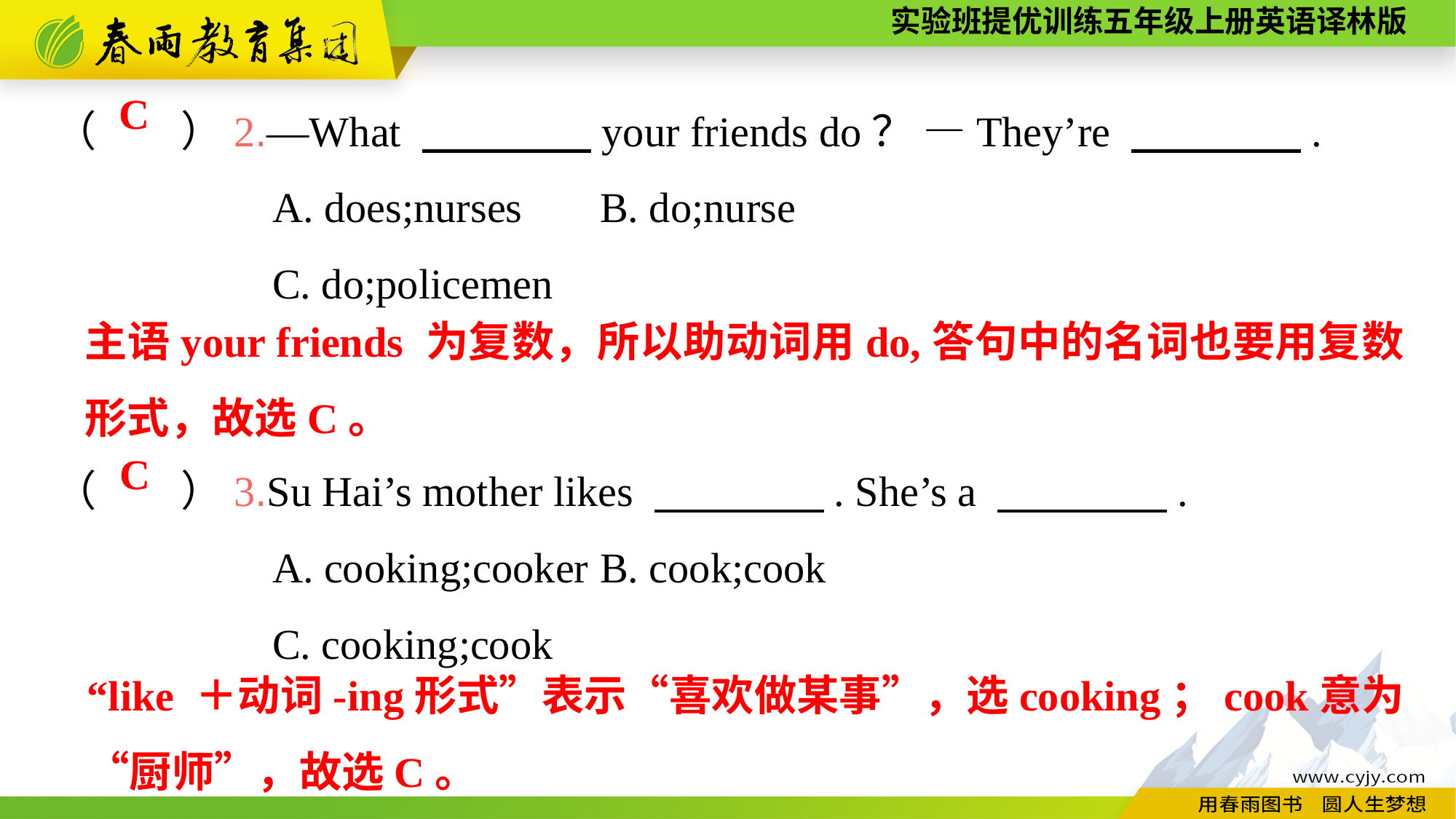

（　　）2.—What 　　　　your friends do？ —They’re 　　　　.
		A. does;nurses	B. do;nurse
		C. do;policemen

（　　）3.Su Hai’s mother likes 　　　　. She’s a 　　　　.
		A. cooking;cooker	B. cook;cook
		C. cooking;cook
C
主语your friends 为复数，所以助动词用do,答句中的名词也要用复数形式，故选C。
C
“like ＋动词-ing形式”表示“喜欢做某事”，选cooking；cook意为“厨师”，故选C。